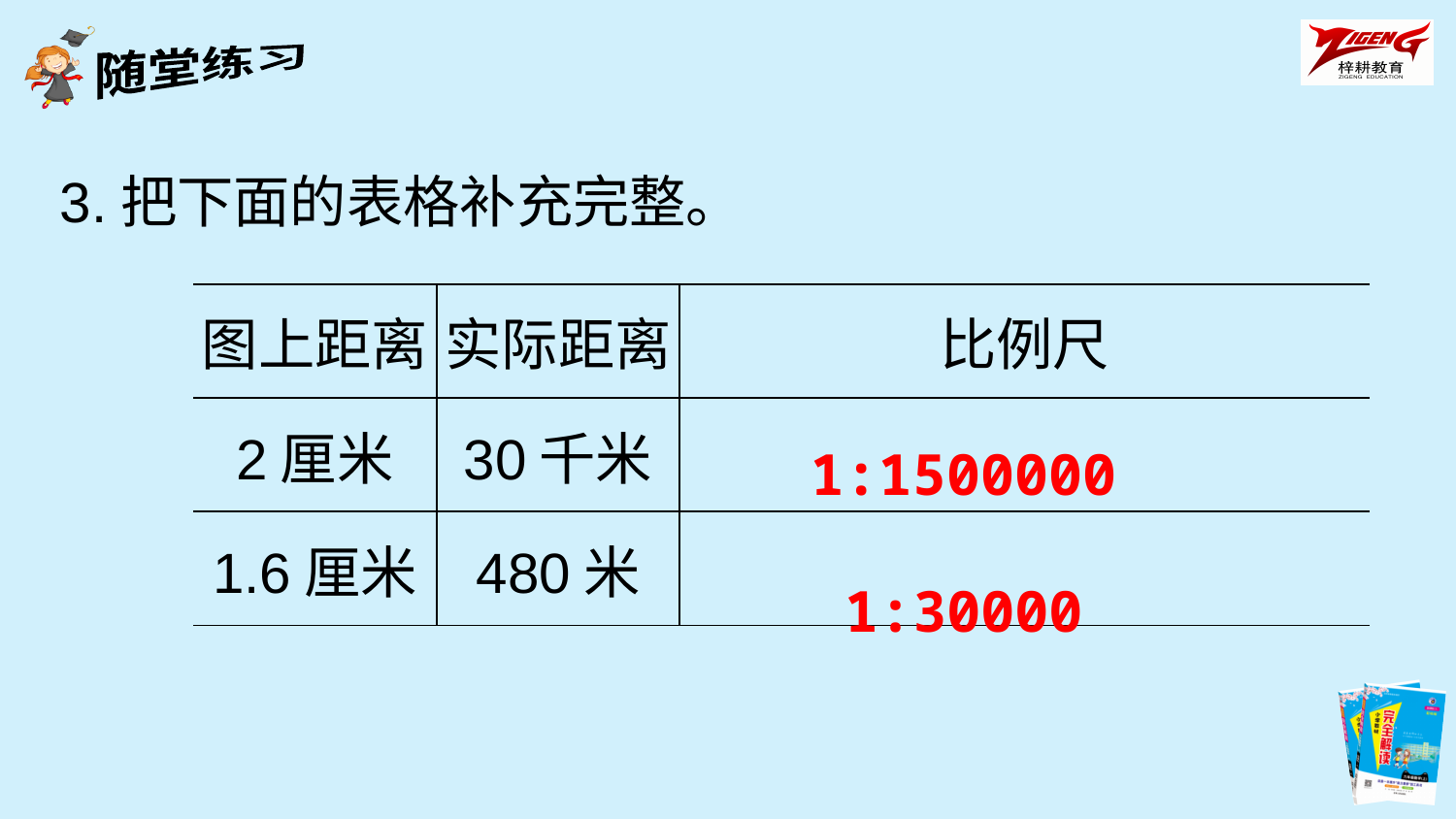

3.把下面的表格补充完整。
| 图上距离 | 实际距离 | 比例尺 |
| --- | --- | --- |
| 2厘米 | 30千米 |  |
| 1.6厘米 | 480米 |  |
1:1500000
1:30000